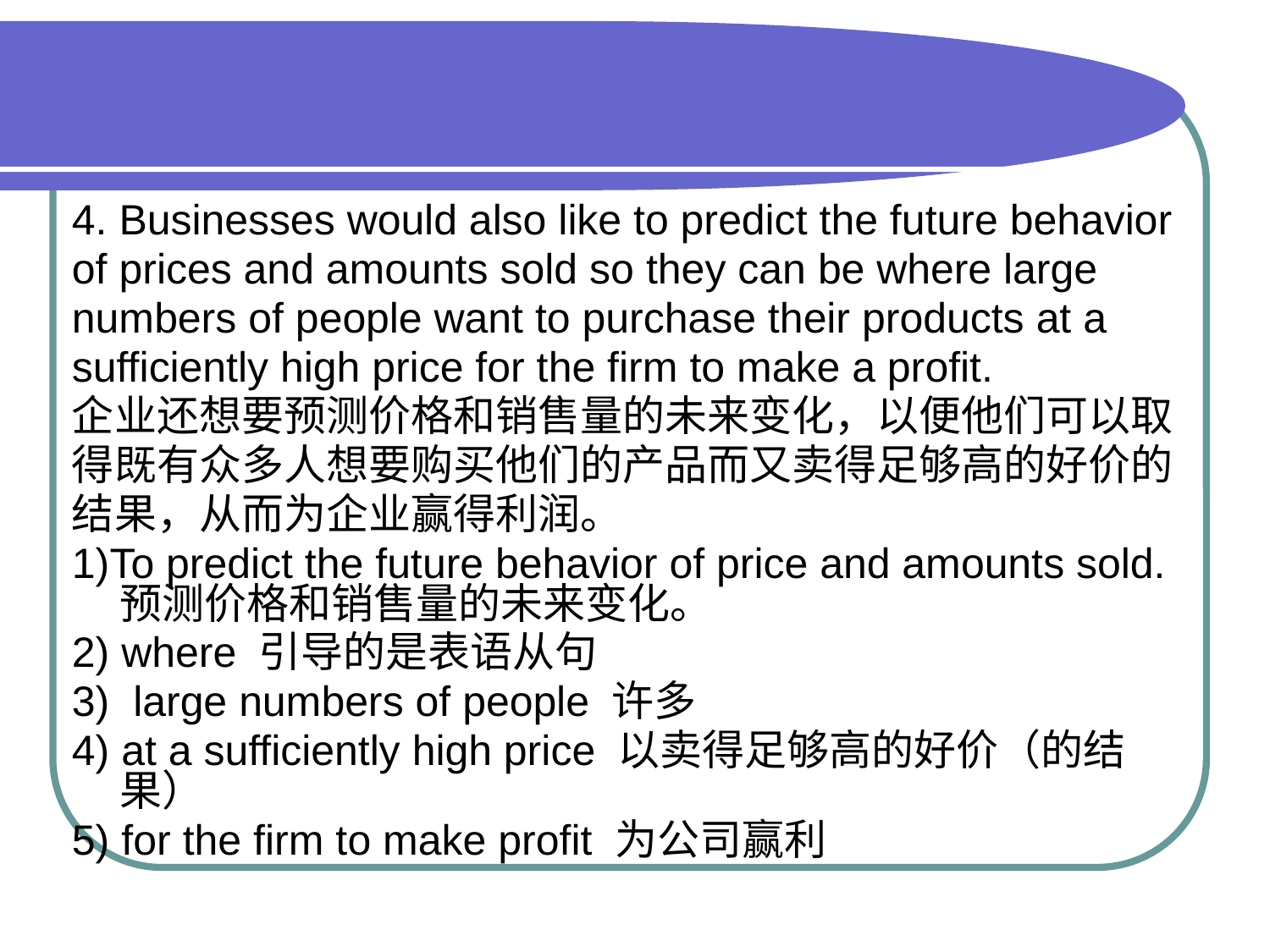

4. Businesses would also like to predict the future behavior
of prices and amounts sold so they can be where large
numbers of people want to purchase their products at a
sufficiently high price for the firm to make a profit.
企业还想要预测价格和销售量的未来变化，以便他们可以取
得既有众多人想要购买他们的产品而又卖得足够高的好价的
结果，从而为企业赢得利润。
1)To predict the future behavior of price and amounts sold.预测价格和销售量的未来变化。
2) where 引导的是表语从句
3)  large numbers of people 许多
4) at a sufficiently high price 以卖得足够高的好价（的结果）
5) for the firm to make profit 为公司赢利